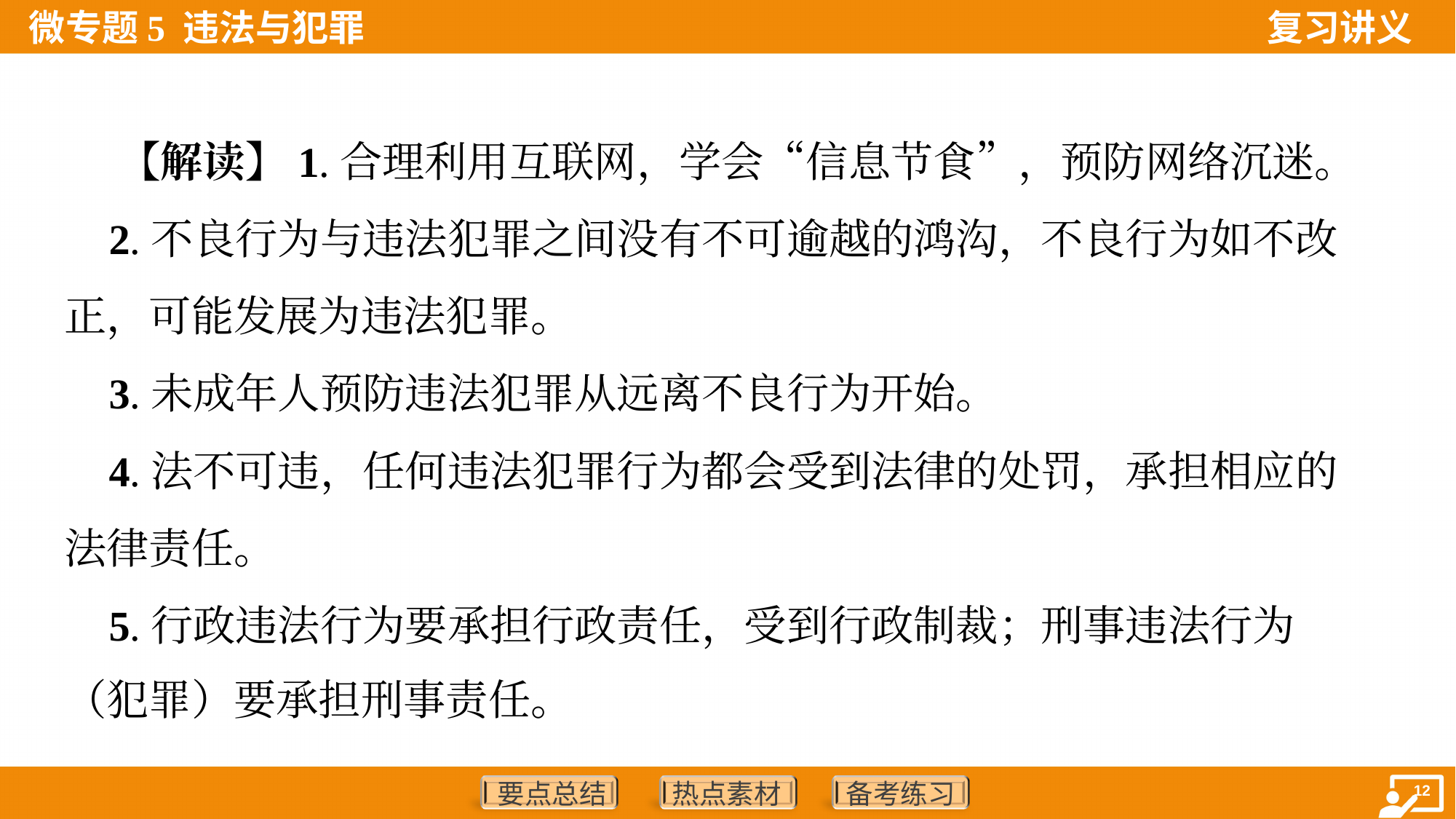

【解读】1.合理利用互联网，学会“信息节食”，预防网络沉迷。
    2.不良行为与违法犯罪之间没有不可逾越的鸿沟，不良行为如不改
正，可能发展为违法犯罪。
    3.未成年人预防违法犯罪从远离不良行为开始。
    4.法不可违，任何违法犯罪行为都会受到法律的处罚，承担相应的
法律责任。
    5.行政违法行为要承担行政责任，受到行政制裁；刑事违法行为
（犯罪）要承担刑事责任。